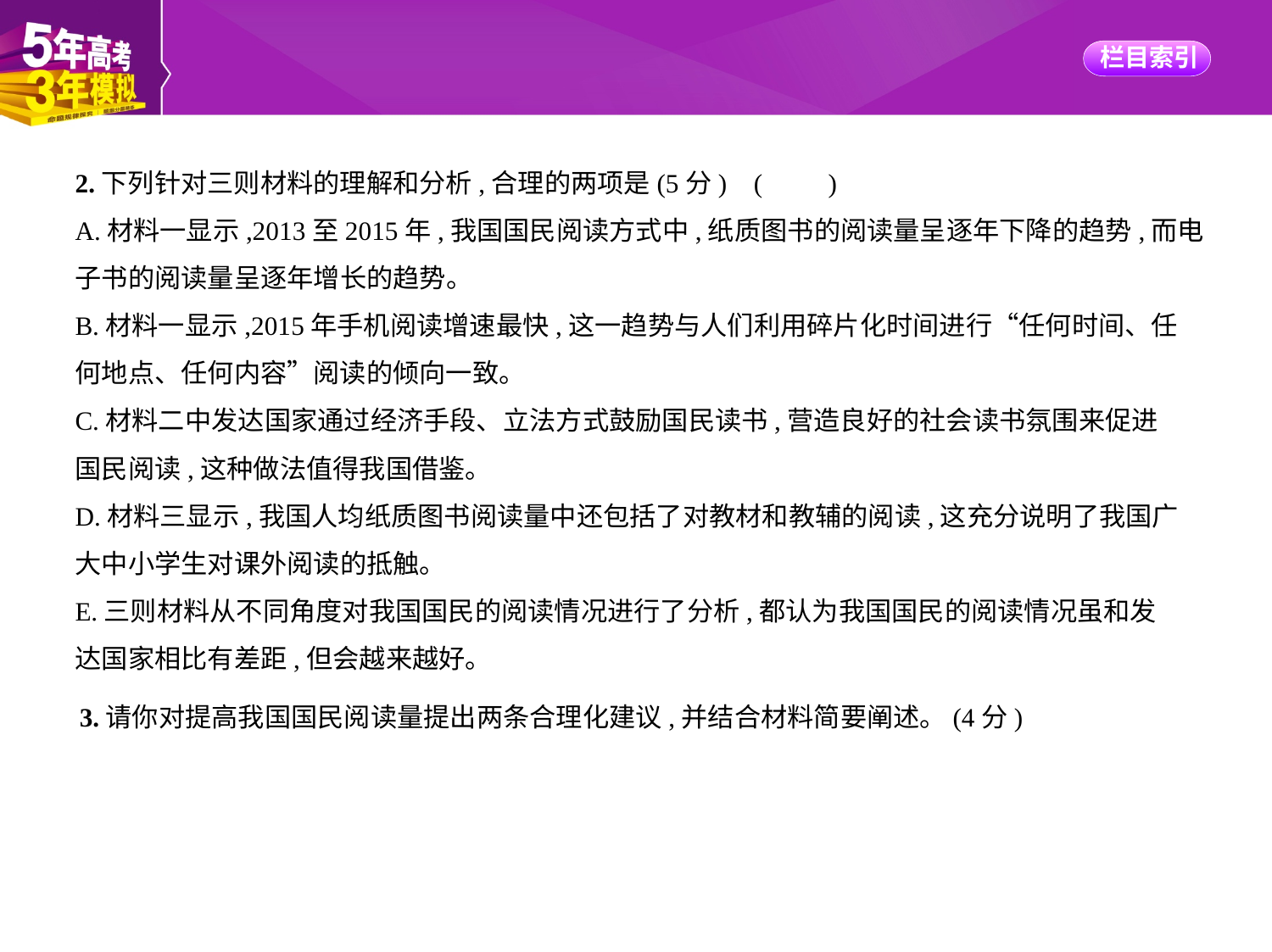

2.下列针对三则材料的理解和分析,合理的两项是(5分) (　　)
A.材料一显示,2013至2015年,我国国民阅读方式中,纸质图书的阅读量呈逐年下降的趋势,而电
子书的阅读量呈逐年增长的趋势。
B.材料一显示,2015年手机阅读增速最快,这一趋势与人们利用碎片化时间进行“任何时间、任
何地点、任何内容”阅读的倾向一致。
C.材料二中发达国家通过经济手段、立法方式鼓励国民读书,营造良好的社会读书氛围来促进
国民阅读,这种做法值得我国借鉴。
D.材料三显示,我国人均纸质图书阅读量中还包括了对教材和教辅的阅读,这充分说明了我国广
大中小学生对课外阅读的抵触。
E.三则材料从不同角度对我国国民的阅读情况进行了分析,都认为我国国民的阅读情况虽和发
达国家相比有差距,但会越来越好。
3.请你对提高我国国民阅读量提出两条合理化建议,并结合材料简要阐述。(4分)